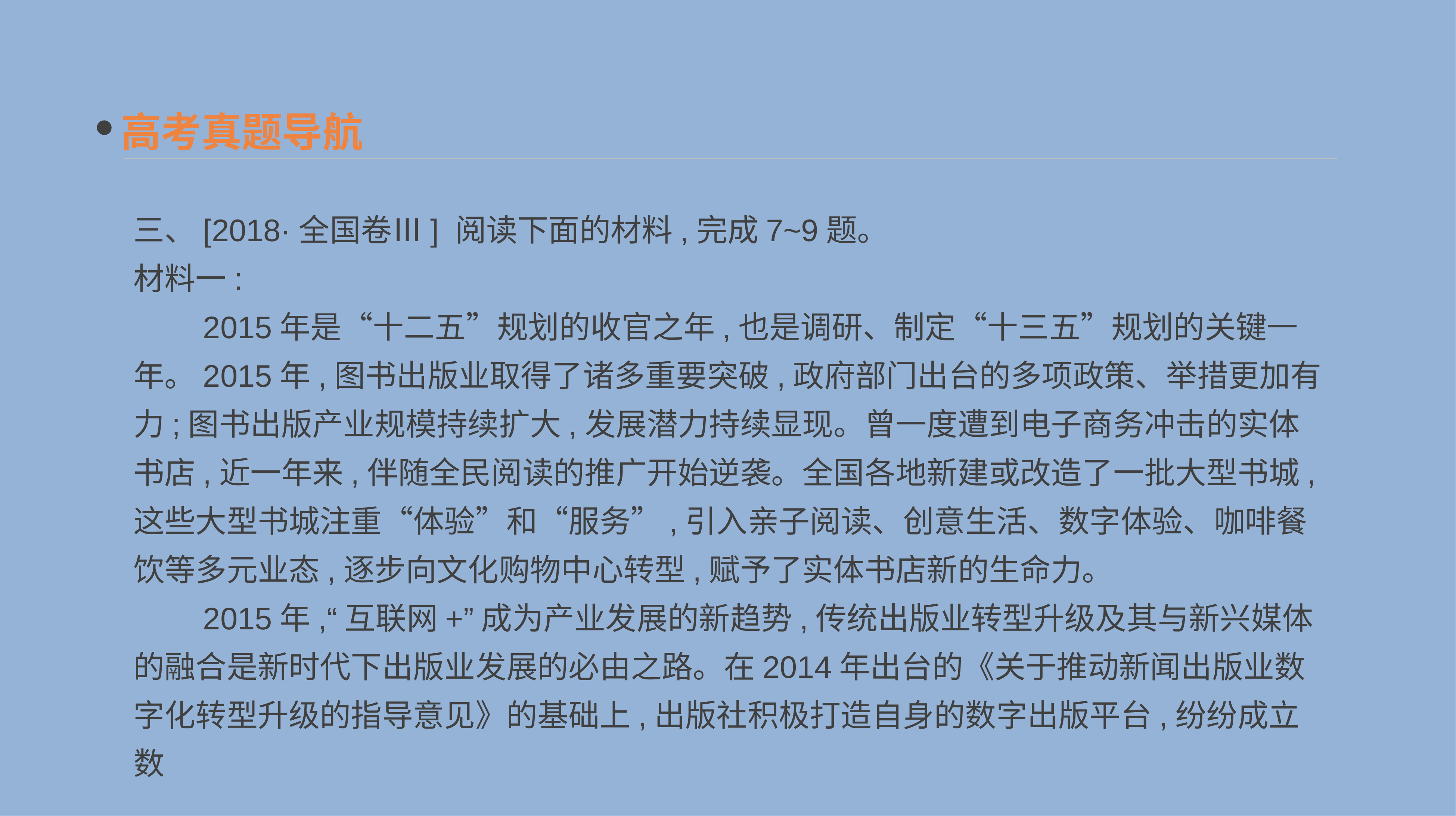

高考真题导航

三、[2018·全国卷Ⅲ] 阅读下面的材料,完成7~9题。
材料一:
　　2015年是“十二五”规划的收官之年,也是调研、制定“十三五”规划的关键一年。2015年,图书出版业取得了诸多重要突破,政府部门出台的多项政策、举措更加有力;图书出版产业规模持续扩大,发展潜力持续显现。曾一度遭到电子商务冲击的实体书店,近一年来,伴随全民阅读的推广开始逆袭。全国各地新建或改造了一批大型书城,这些大型书城注重“体验”和“服务”,引入亲子阅读、创意生活、数字体验、咖啡餐饮等多元业态,逐步向文化购物中心转型,赋予了实体书店新的生命力。
　　2015年,“互联网+”成为产业发展的新趋势,传统出版业转型升级及其与新兴媒体的融合是新时代下出版业发展的必由之路。在2014年出台的《关于推动新闻出版业数字化转型升级的指导意见》的基础上,出版社积极打造自身的数字出版平台,纷纷成立数